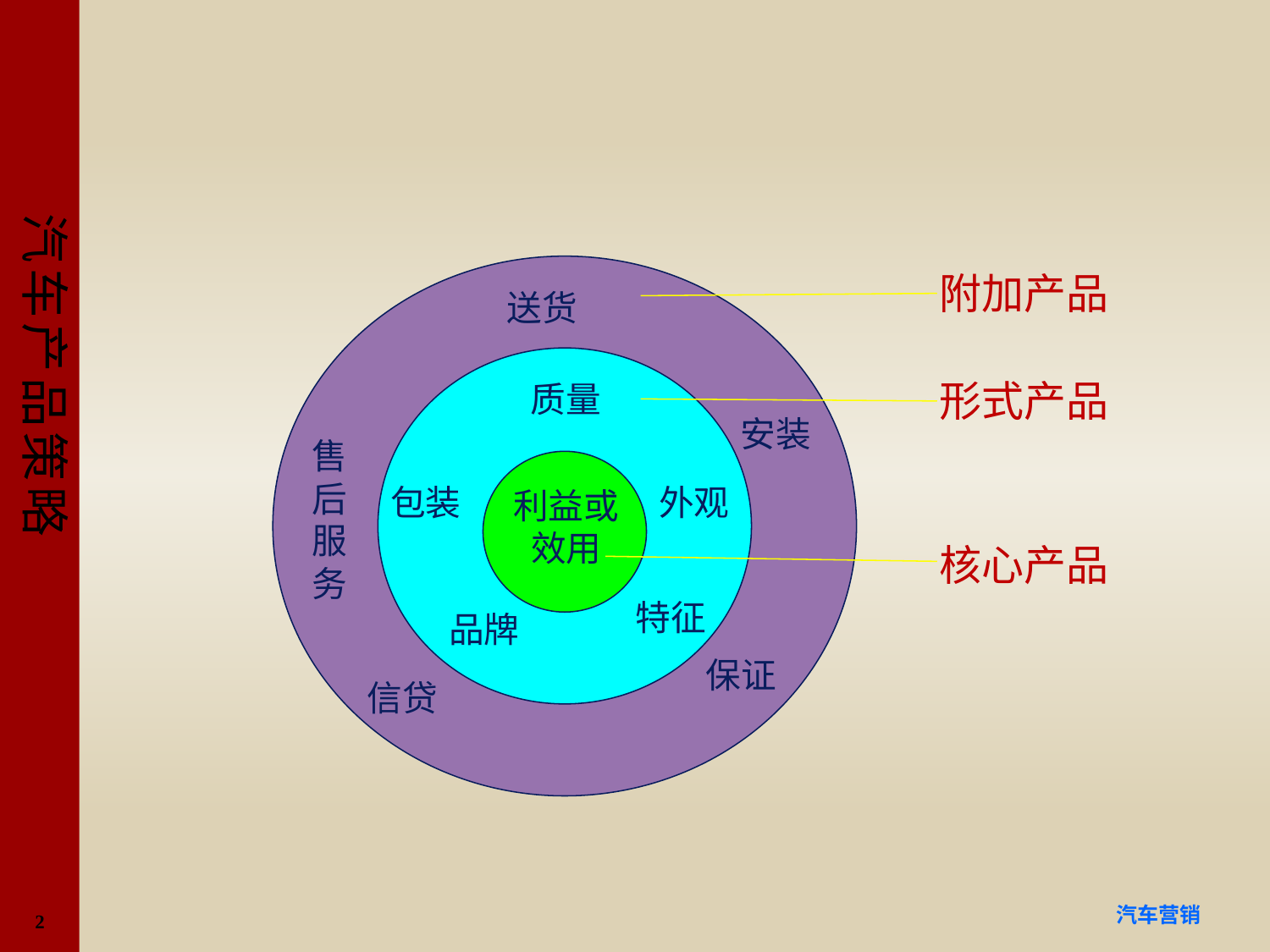

#

送货

质量
安装
售后服务

利益或  效用
包装
外观
利益或效用
特征
品牌
保证
信贷
附加产品

形式产品

核心产品

2